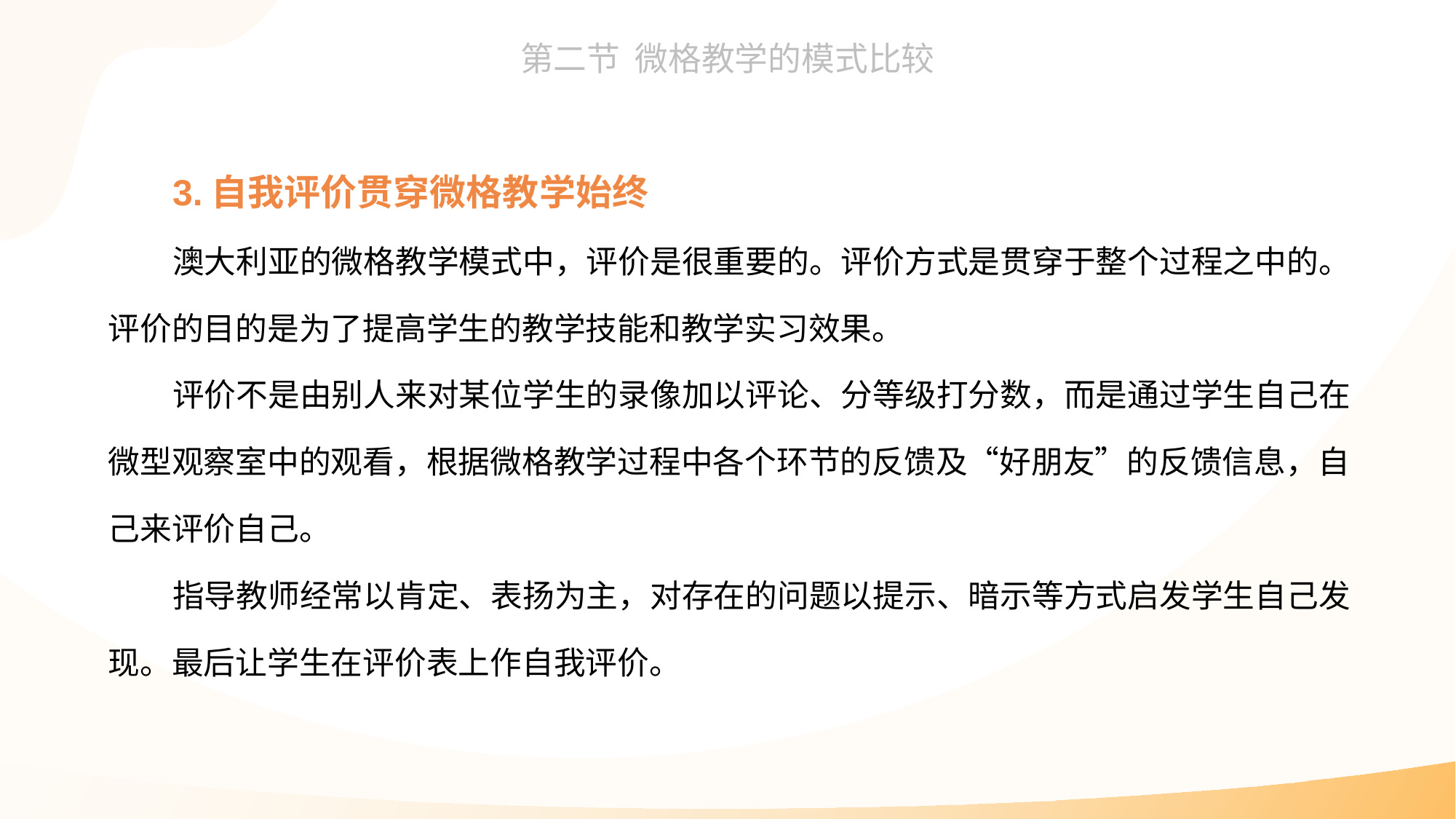

3.自我评价贯穿微格教学始终
澳大利亚的微格教学模式中，评价是很重要的。评价方式是贯穿于整个过程之中的。评价的目的是为了提高学生的教学技能和教学实习效果。
评价不是由别人来对某位学生的录像加以评论、分等级打分数，而是通过学生自己在微型观察室中的观看，根据微格教学过程中各个环节的反馈及“好朋友”的反馈信息，自己来评价自己。
指导教师经常以肯定、表扬为主，对存在的问题以提示、暗示等方式启发学生自己发现。最后让学生在评价表上作自我评价。